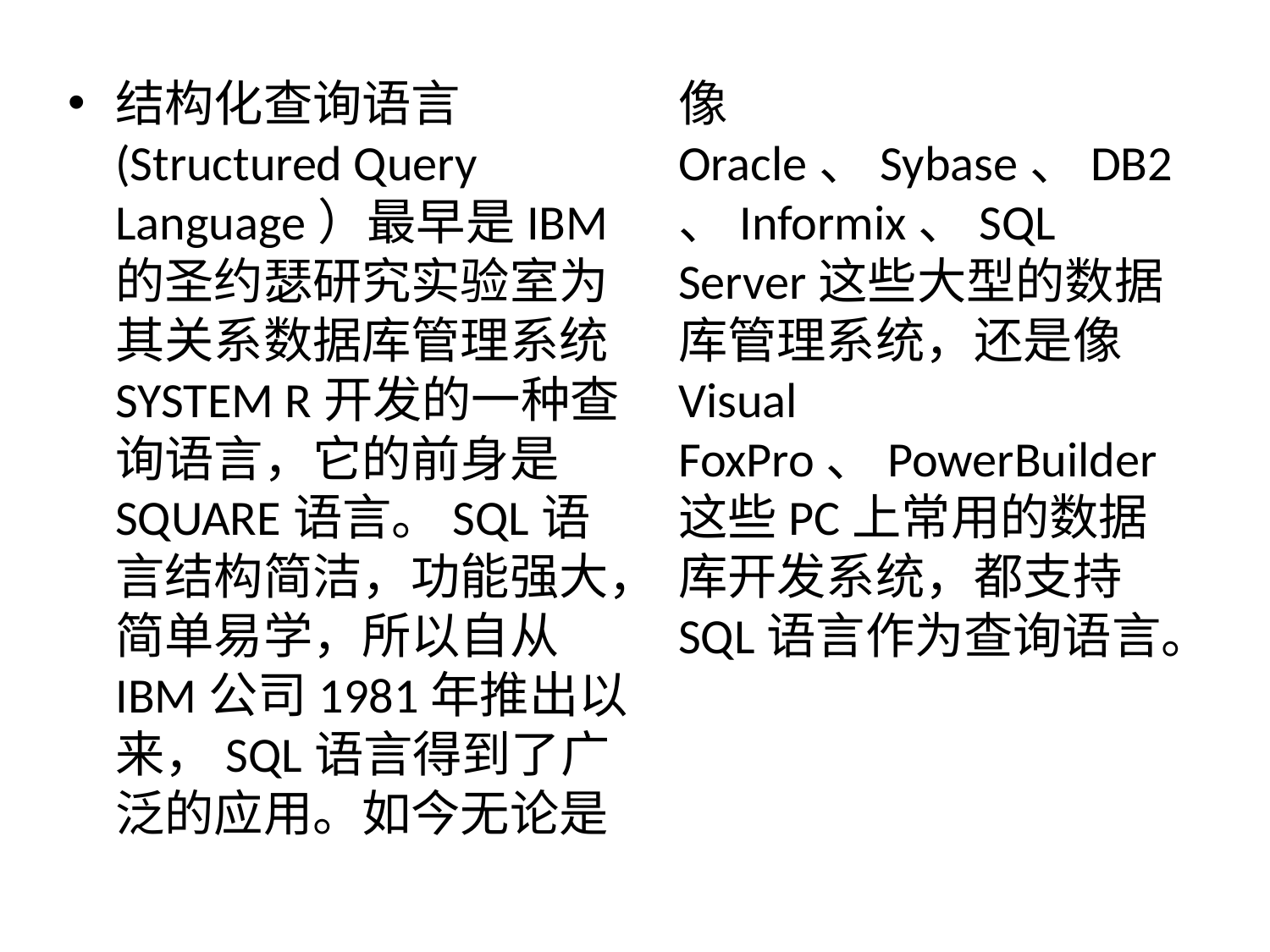

结构化查询语言(Structured Query Language）最早是IBM的圣约瑟研究实验室为其关系数据库管理系统SYSTEM R开发的一种查询语言，它的前身是SQUARE语言。SQL语言结构简洁，功能强大，简单易学，所以自从IBM公司1981年推出以来，SQL语言得到了广泛的应用。如今无论是像Oracle、Sybase、DB2、Informix、SQL Server这些大型的数据库管理系统，还是像Visual FoxPro、PowerBuilder这些PC上常用的数据库开发系统，都支持SQL语言作为查询语言。